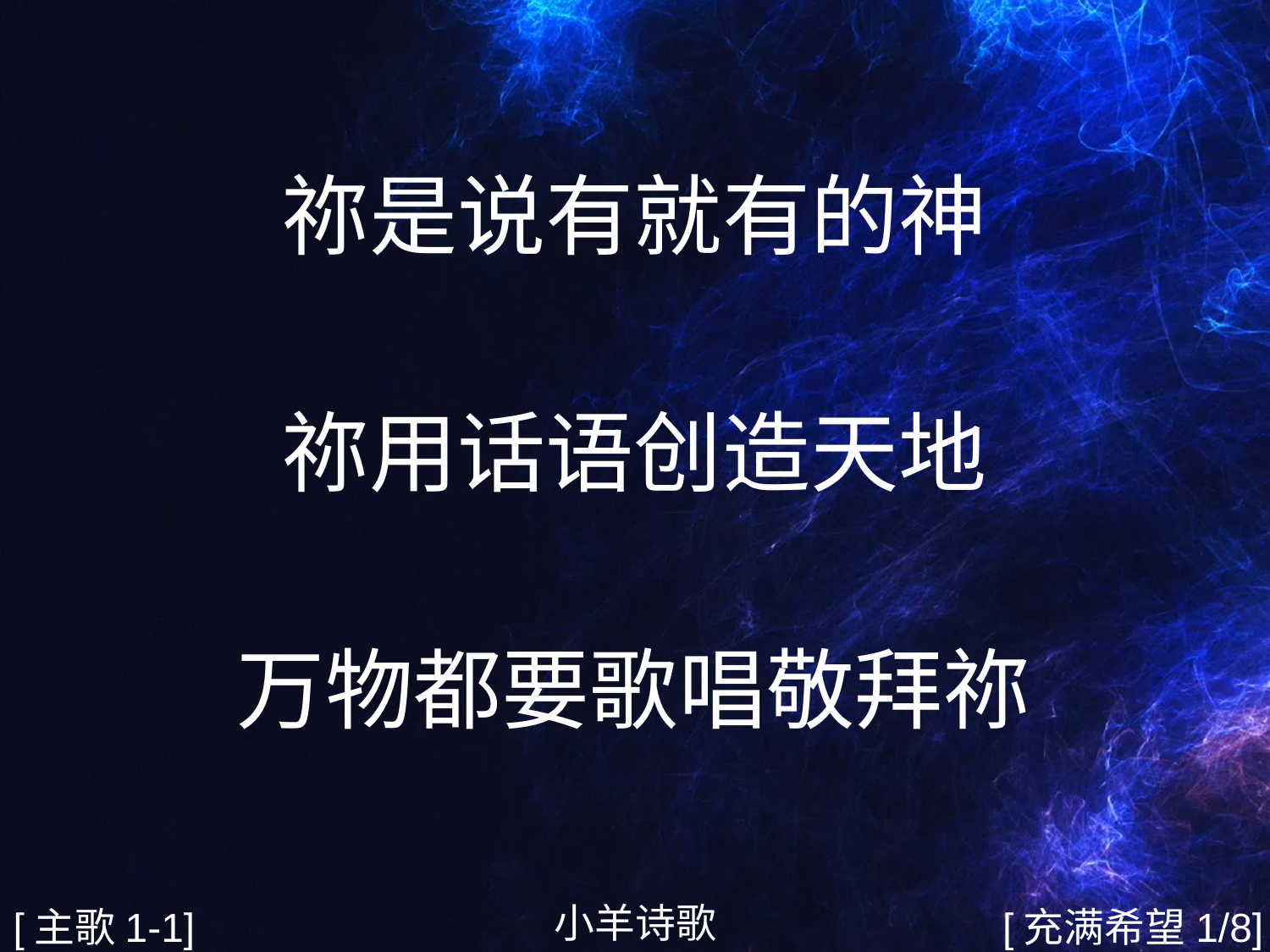

祢是说有就有的神

祢用话语创造天地

万物都要歌唱敬拜祢
#

小羊诗歌
[主歌1-1]
[充满希望1/8]